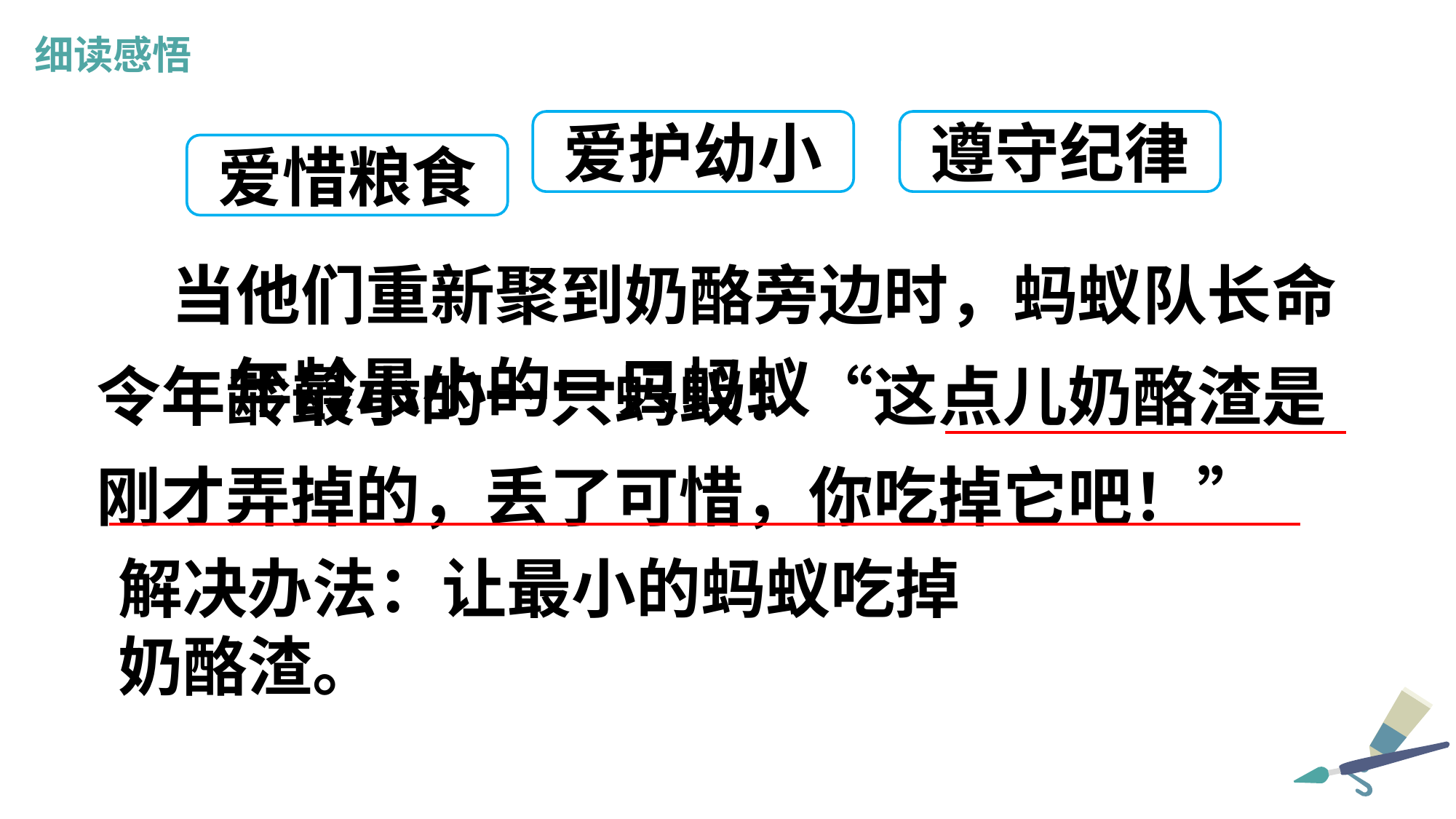

细读感悟
爱护幼小
遵守纪律
爱惜粮食
    当他们重新聚到奶酪旁边时，蚂蚁队长命令年龄最小的一只蚂蚁：“这点儿奶酪渣是刚才弄掉的，丢了可惜，你吃掉它吧！”
年龄最小的一只蚂蚁
解决办法：让最小的蚂蚁吃掉奶酪渣。